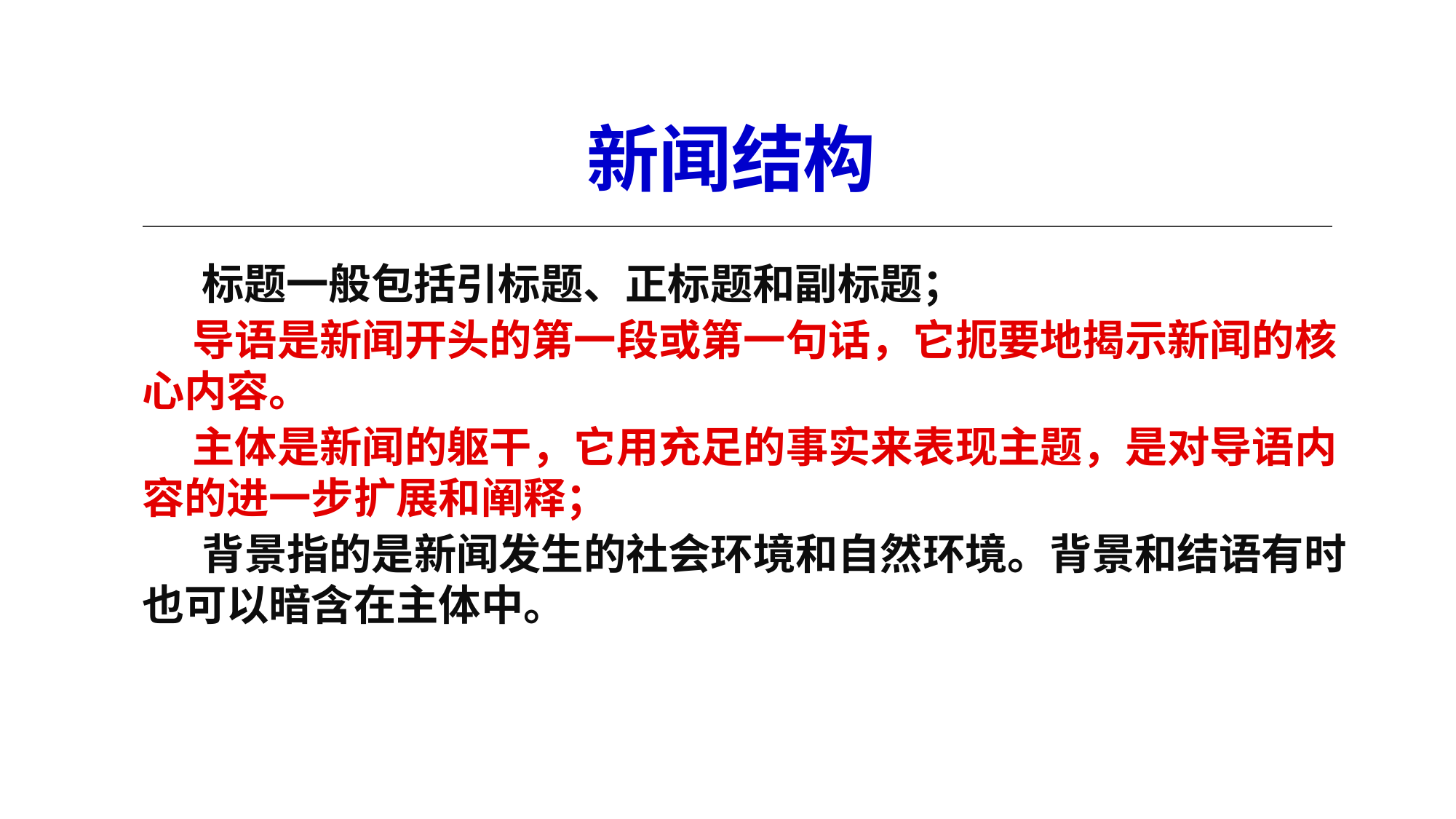

# 新闻结构
               标题一般包括引标题、正标题和副标题；
     导语是新闻开头的第一段或第一句话，它扼要地揭示新闻的核心内容。
     主体是新闻的躯干，它用充足的事实来表现主题，是对导语内容的进一步扩展和阐释；
      背景指的是新闻发生的社会环境和自然环境。背景和结语有时也可以暗含在主体中。

2020/9/27